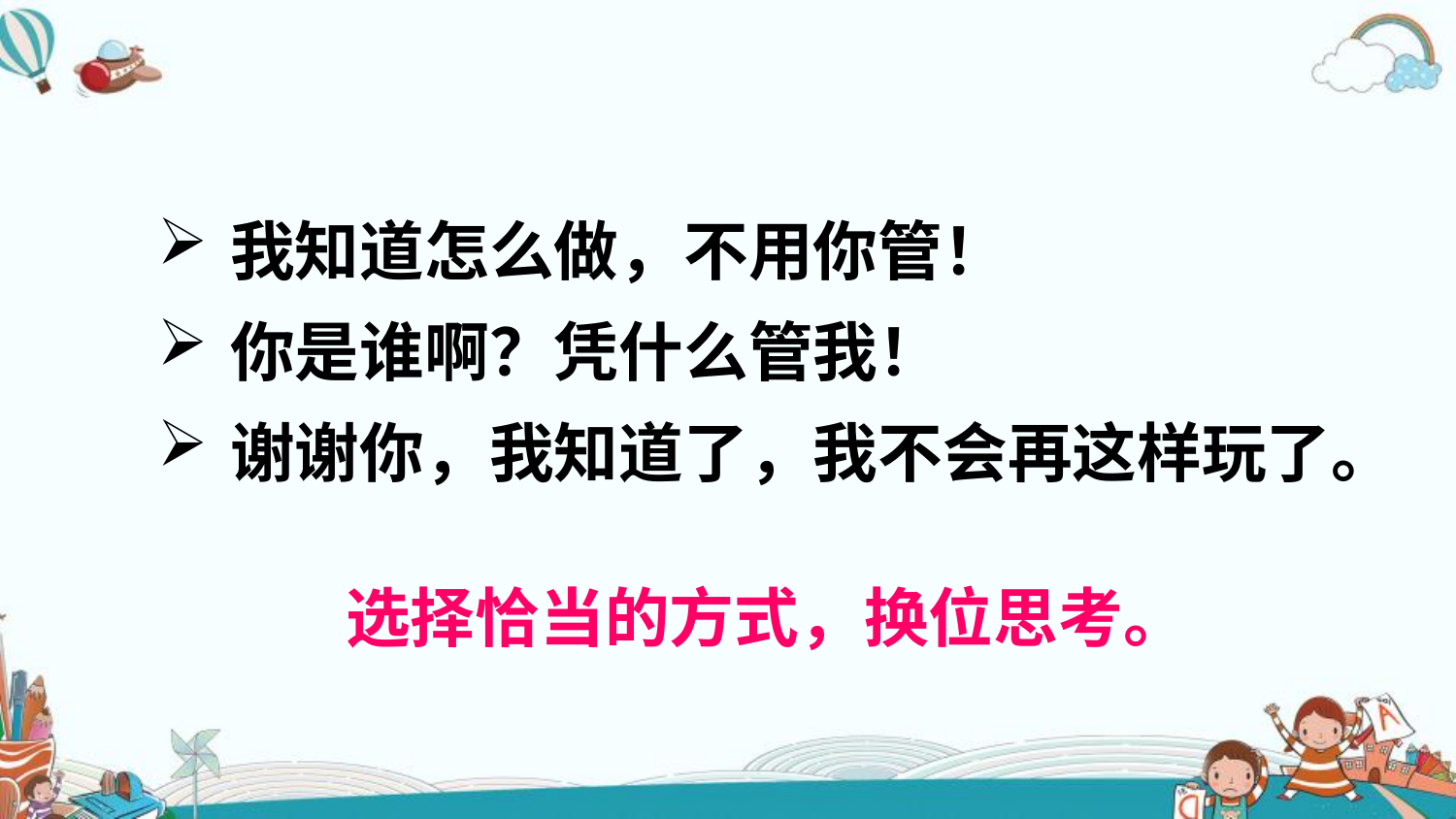

我知道怎么做，不用你管！
你是谁啊？凭什么管我！
谢谢你，我知道了，我不会再这样玩了。
选择恰当的方式，换位思考。